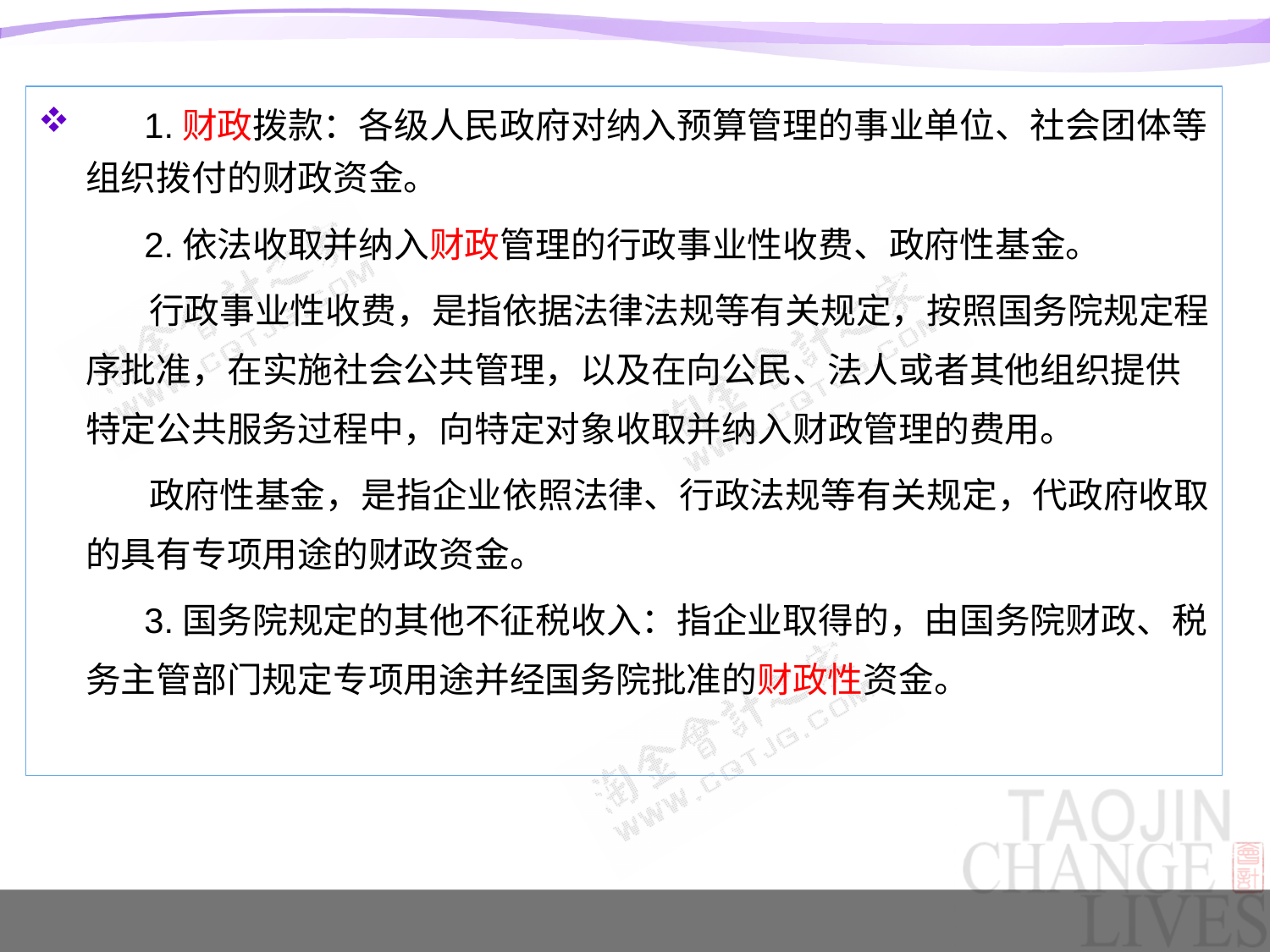

1.财政拨款：各级人民政府对纳入预算管理的事业单位、社会团体等组织拨付的财政资金。
      2.依法收取并纳入财政管理的行政事业性收费、政府性基金。
       行政事业性收费，是指依据法律法规等有关规定，按照国务院规定程序批准，在实施社会公共管理，以及在向公民、法人或者其他组织提供特定公共服务过程中，向特定对象收取并纳入财政管理的费用。
       政府性基金，是指企业依照法律、行政法规等有关规定，代政府收取的具有专项用途的财政资金。
      3.国务院规定的其他不征税收入：指企业取得的，由国务院财政、税务主管部门规定专项用途并经国务院批准的财政性资金。